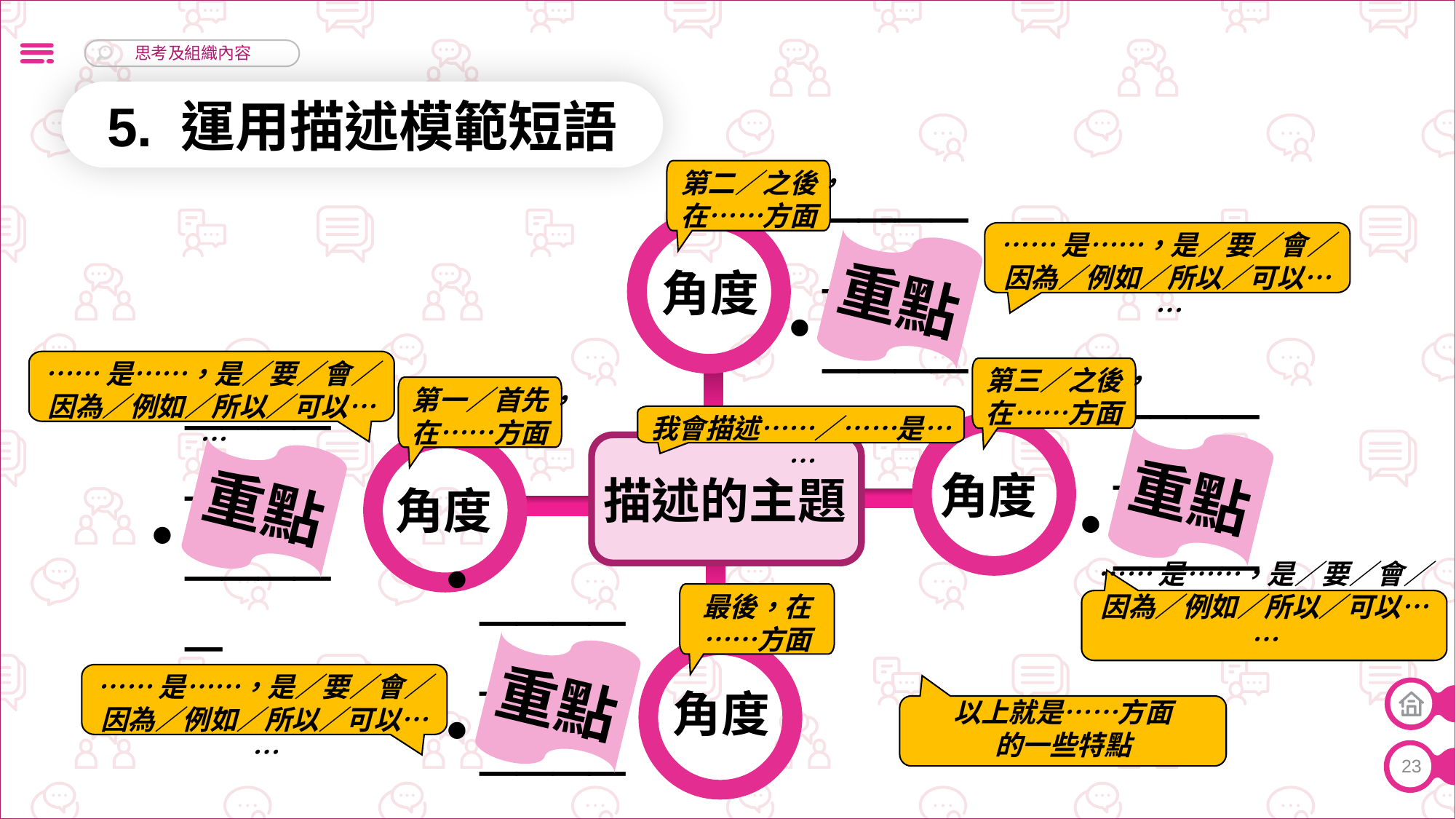

5. 運用描述模範短語
第二／之後，在……方面

_____
_____
……是……，是／要／會／因為／例如／所以／可以……
重點
角度
……是……，是／要／會／因為／例如／所以／可以……

第三／之後，在……方面
第一／首先，在……方面

我會描述……／……是……
_____
_____
重點
_____
_____

重點
角度
描述的主題
角度

……是……，是／要／會／因為／例如／所以／可以……
最後，在……方面
_____
_____
重點
……是……，是／要／會／因為／例如／所以／可以……
以上就是……方面
的一些特點
角度
23